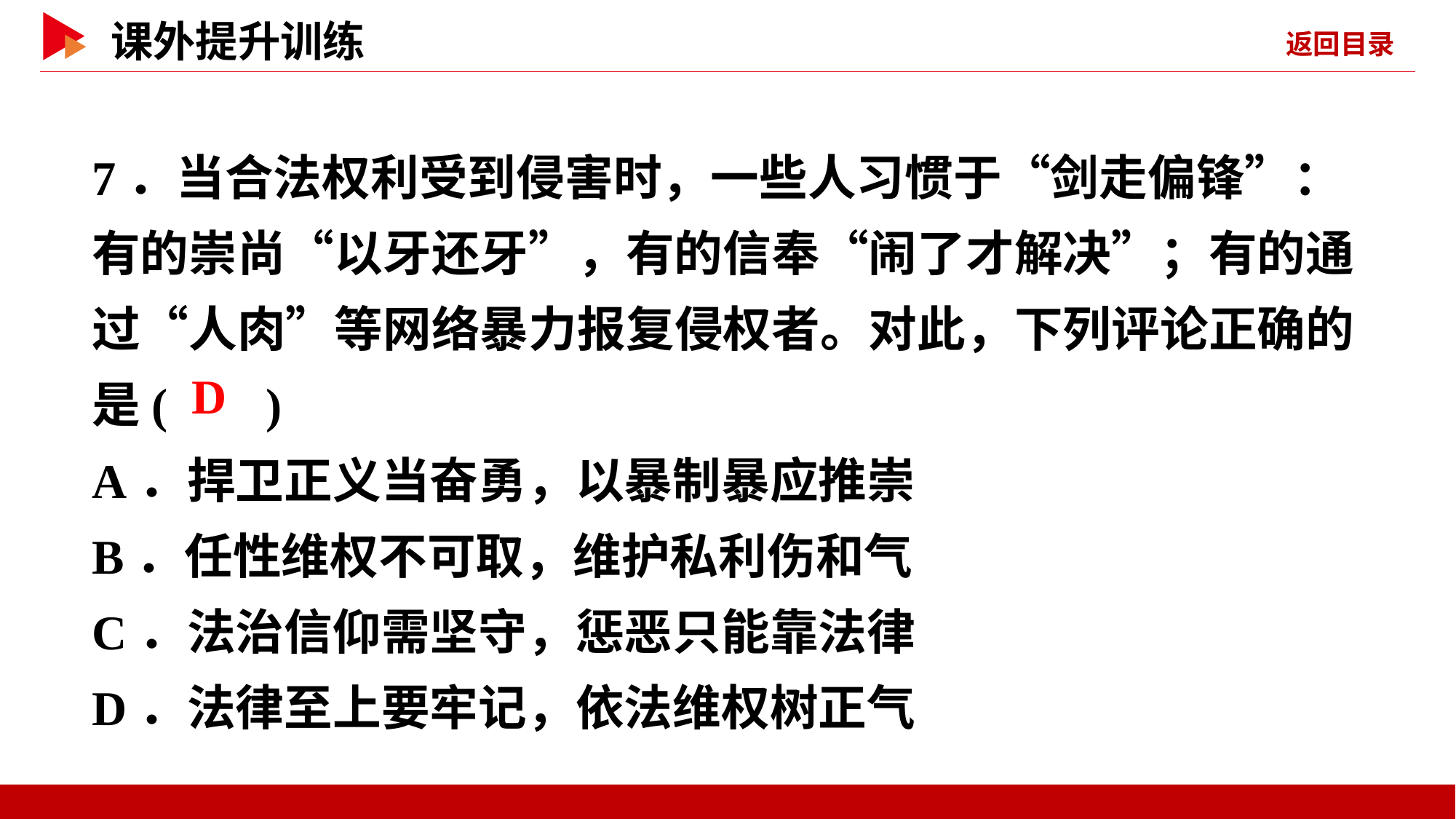

7．当合法权利受到侵害时，一些人习惯于“剑走偏锋”：有的崇尚“以牙还牙”，有的信奉“闹了才解决”；有的通过“人肉”等网络暴力报复侵权者。对此，下列评论正确的是(        )
A．捍卫正义当奋勇，以暴制暴应推崇
B．任性维权不可取，维护私利伤和气
C．法治信仰需坚守，惩恶只能靠法律
D．法律至上要牢记，依法维权树正气
   D